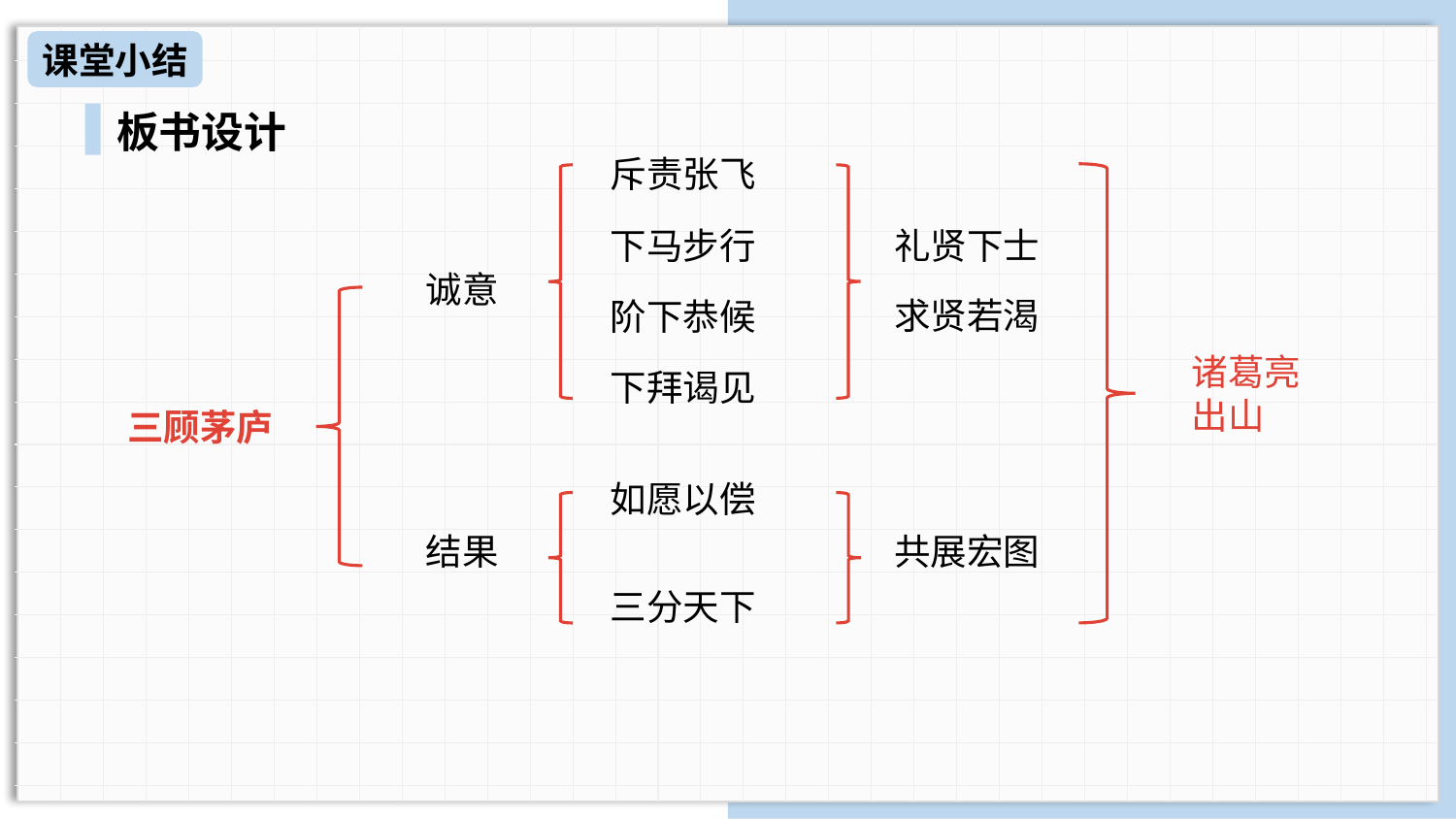

课堂小结
板书设计

斥责张飞

下马步行
礼贤下士
诚意

求贤若渴
阶下恭候
诸葛亮出山
下拜谒见
三顾茅庐
如愿以偿

结果
共展宏图
三分天下